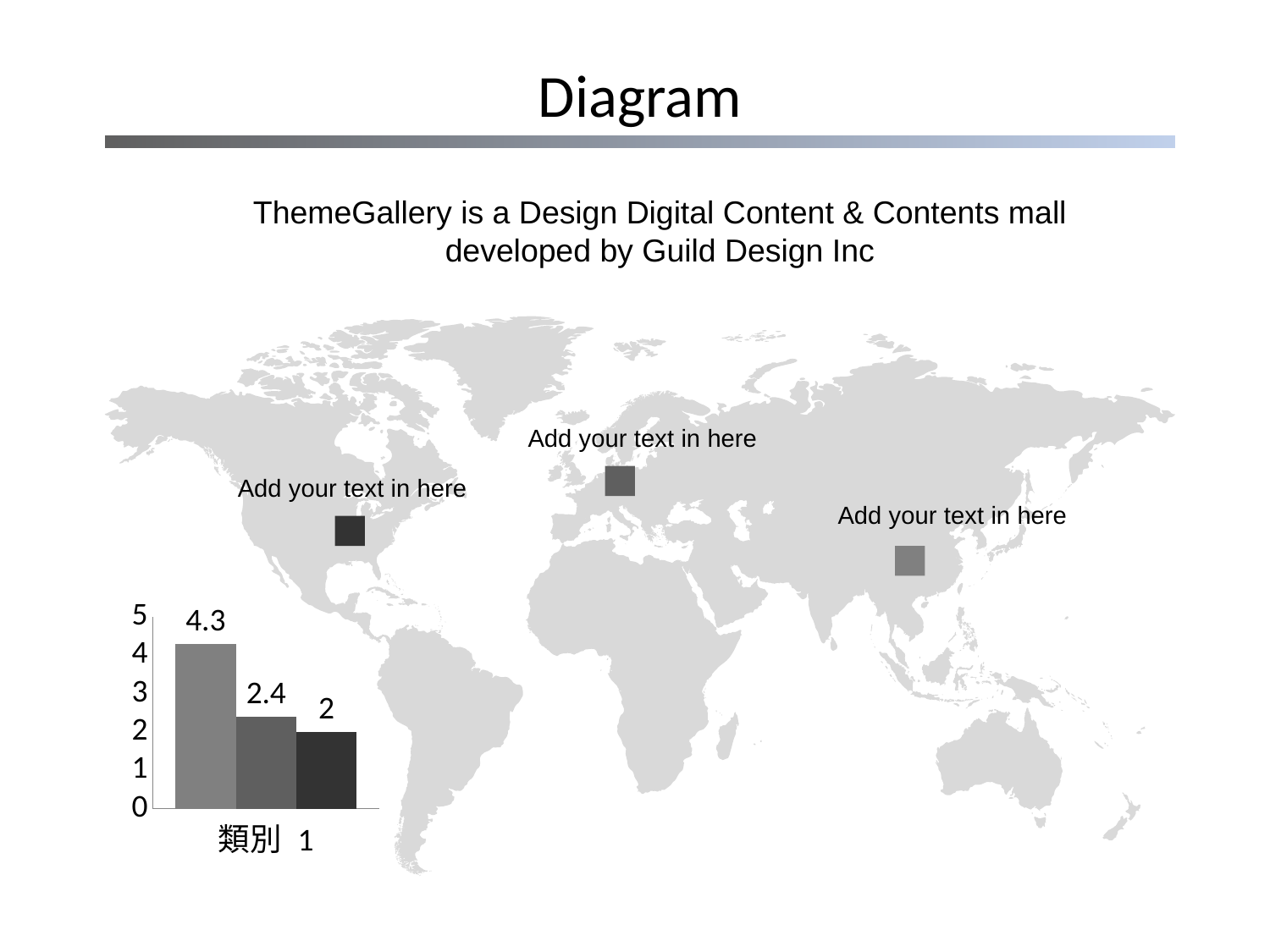

Diagram

ThemeGallery is a Design Digital Content & Contents mall developed by Guild Design Inc

Add your text in here
Add your text in here

Add your text in here

### Chart

| Category | 數列 1 | 數列 2 | 數列 3 |
|---|---|---|---|
| 類別 1 | 4.3 | 2.4 | 2.0 |